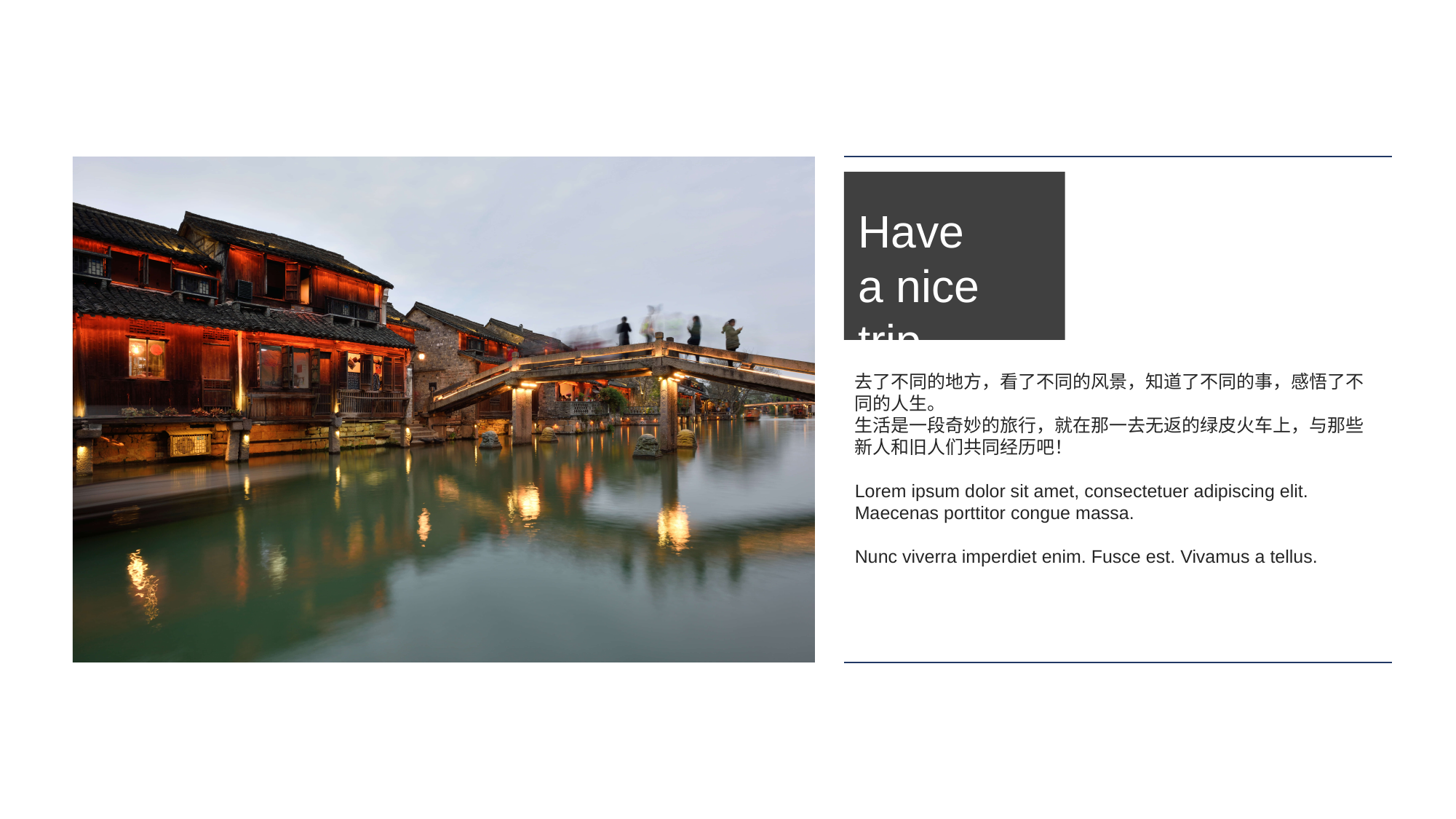

Have a nice trip
去了不同的地方，看了不同的风景，知道了不同的事，感悟了不同的人生。
生活是一段奇妙的旅行，就在那一去无返的绿皮火车上，与那些新人和旧人们共同经历吧！

Lorem ipsum dolor sit amet, consectetuer adipiscing elit. Maecenas porttitor congue massa.

Nunc viverra imperdiet enim. Fusce est. Vivamus a tellus.